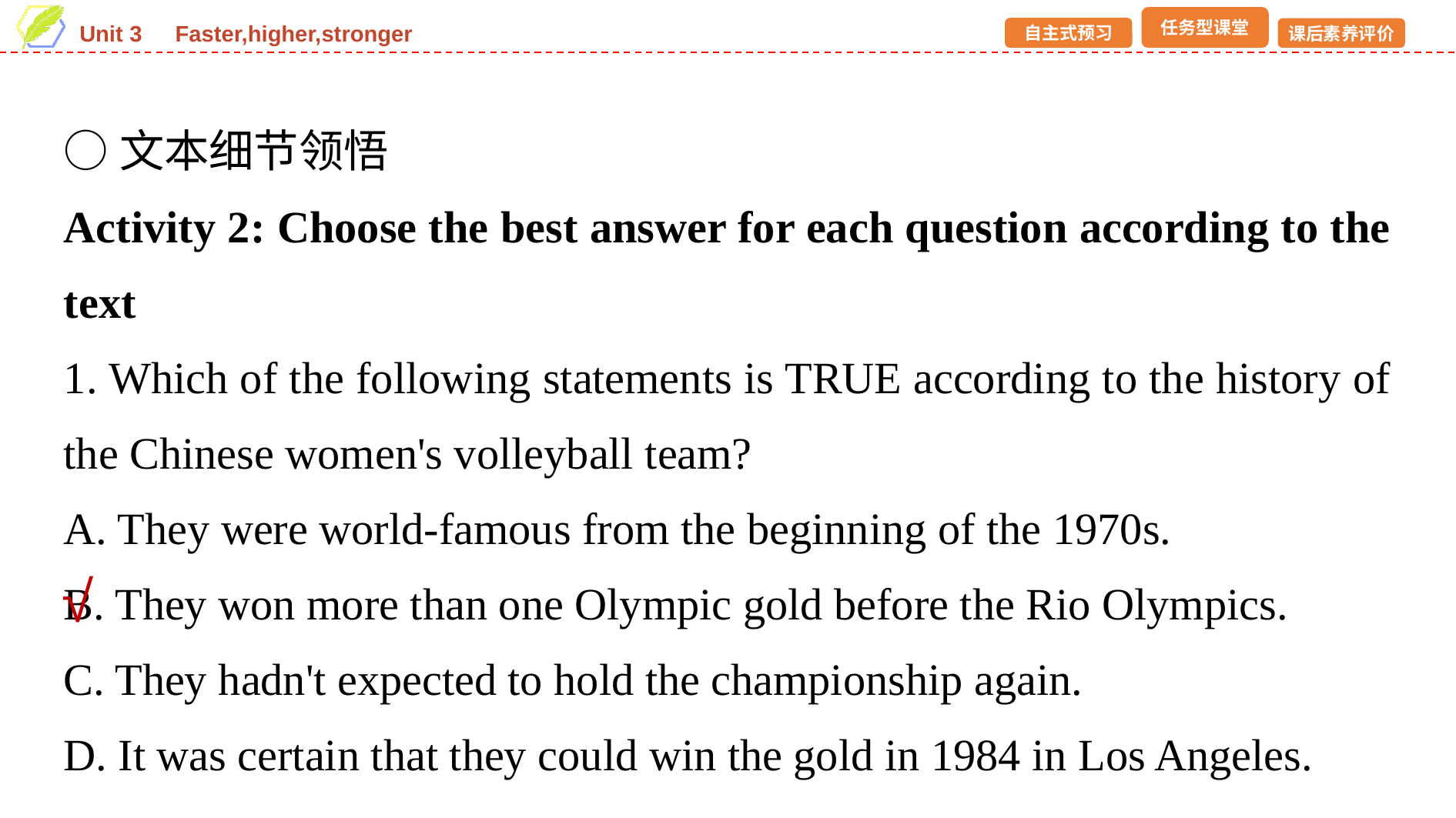

○文本细节领悟
Activity 2: Choose the best answer for each question according to the text
1. Which of the following statements is TRUE according to the history of the Chinese women's volleyball team?
A. They were world-famous from the beginning of the 1970s.
B. They won more than one Olympic gold before the Rio Olympics.
C. They hadn't expected to hold the championship again.
D. It was certain that they could win the gold in 1984 in Los Angeles.
√